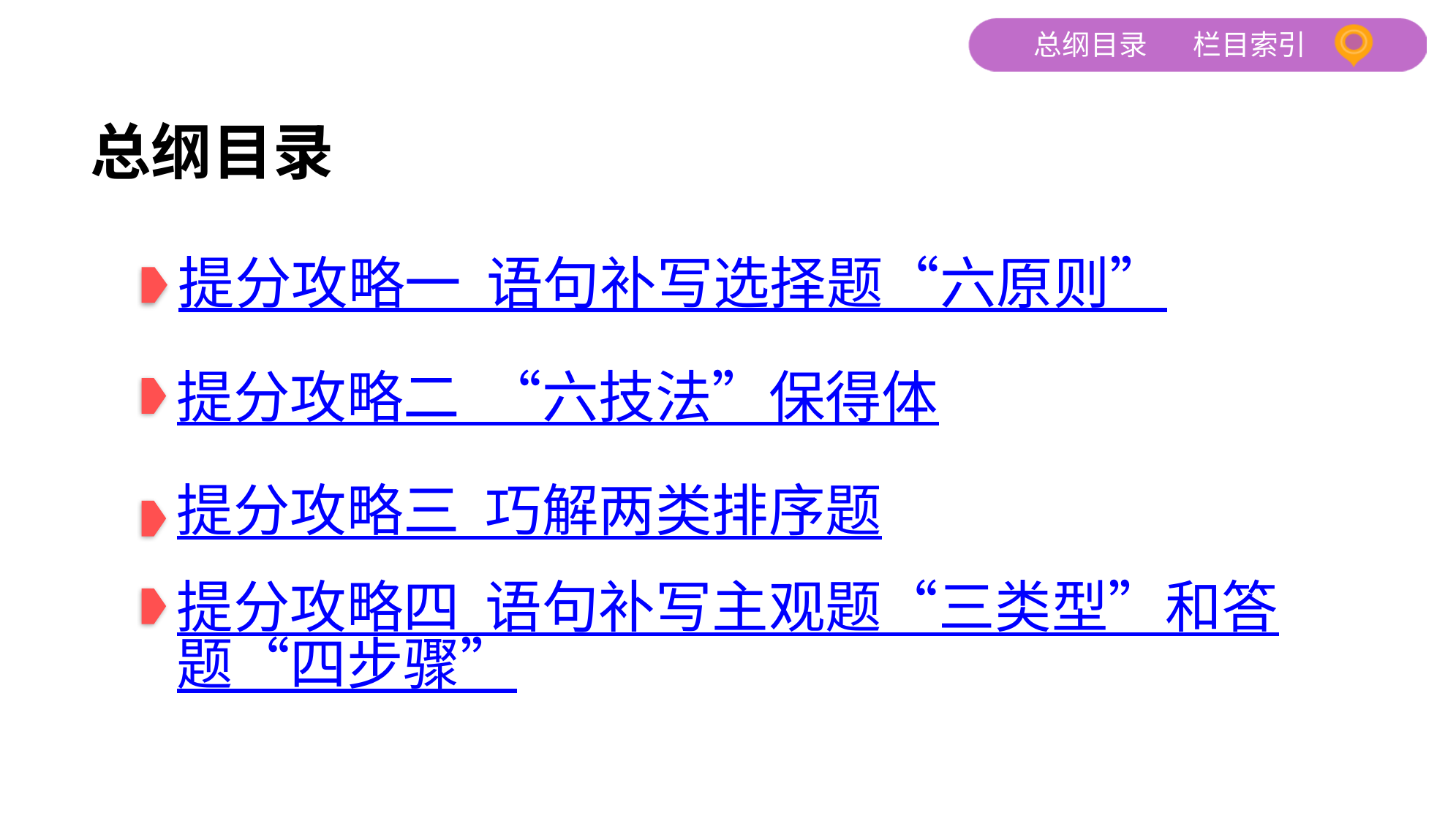

总纲目录
提分攻略一  语句补写选择题“六原则”

提分攻略二  “六技法”保得体

提分攻略三  巧解两类排序题

提分攻略四  语句补写主观题“三类型”和答题“四步骤”